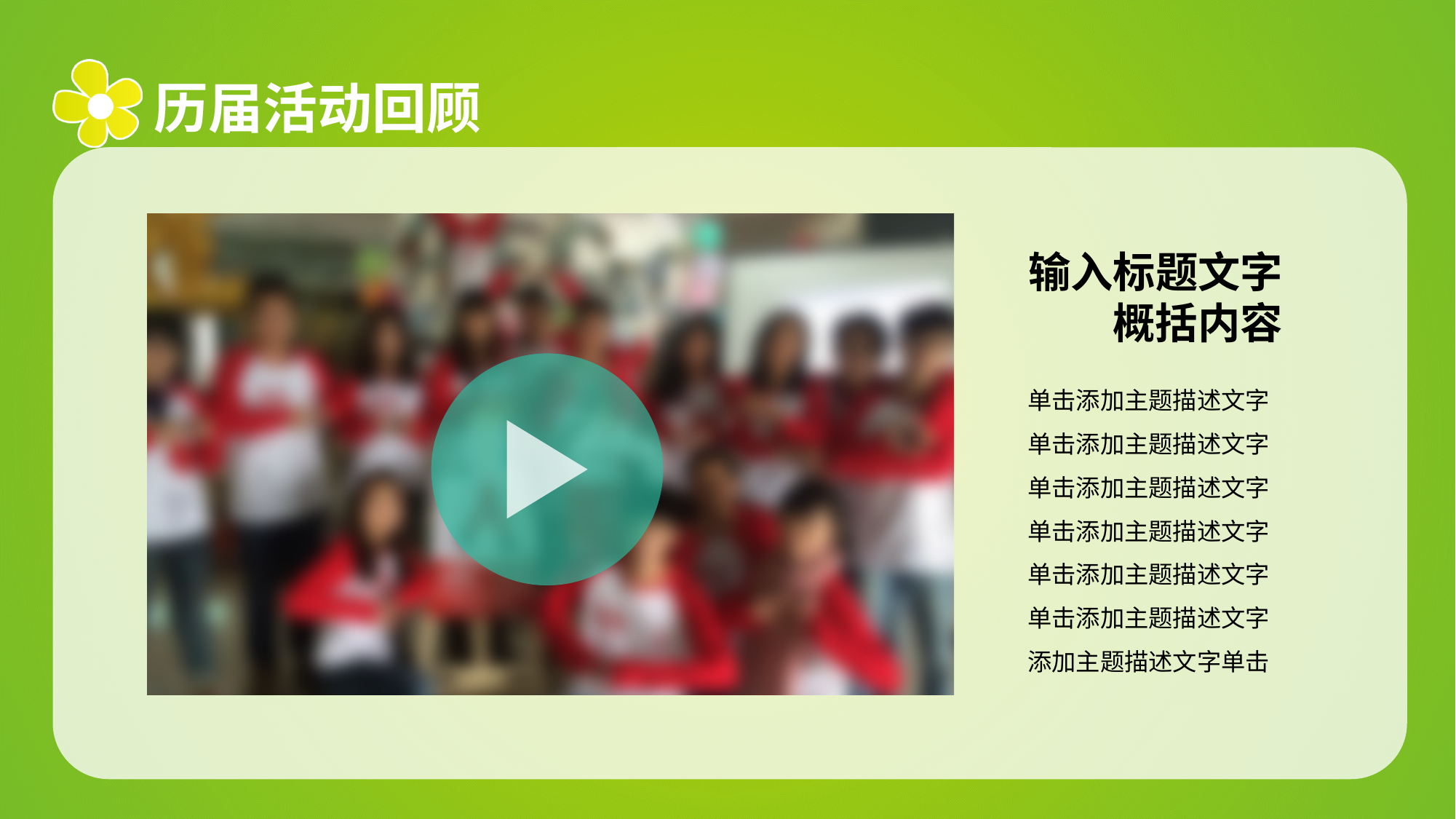

历届活动回顾

输入标题文字概括内容
单击添加主题描述文字单击添加主题描述文字单击添加主题描述文字单击添加主题描述文字单击添加主题描述文字单击添加主题描述文字
添加主题描述文字单击